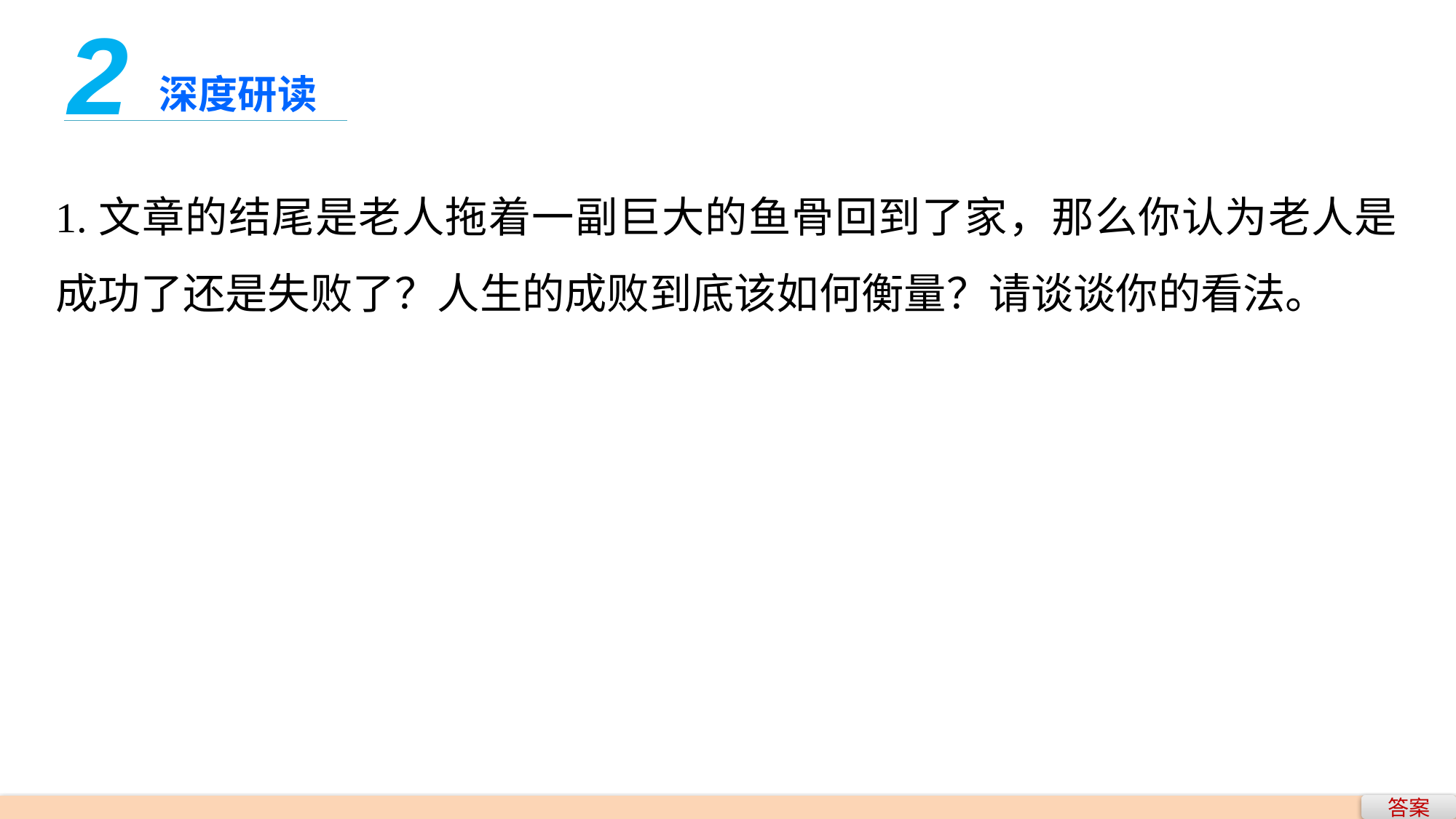

2
深度研读
1.文章的结尾是老人拖着一副巨大的鱼骨回到了家，那么你认为老人是成功了还是失败了？人生的成败到底该如何衡量？请谈谈你的看法。
答案